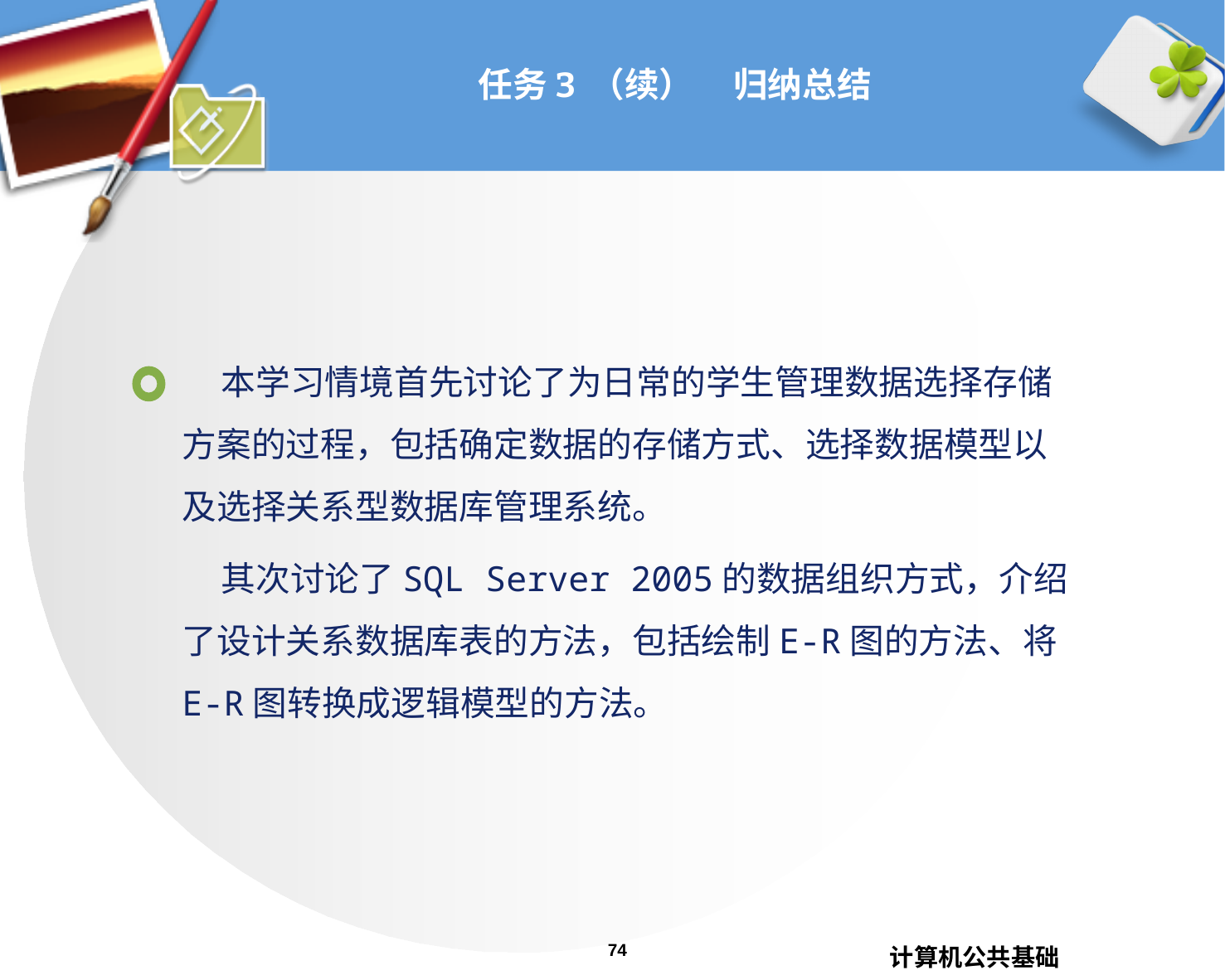

任务3 （续）     归纳总结
    本学习情境首先讨论了为日常的学生管理数据选择存储方案的过程，包括确定数据的存储方式、选择数据模型以及选择关系型数据库管理系统。
    其次讨论了SQL Server 2005的数据组织方式，介绍了设计关系数据库表的方法，包括绘制E-R图的方法、将E-R图转换成逻辑模型的方法。

74
计算机公共基础